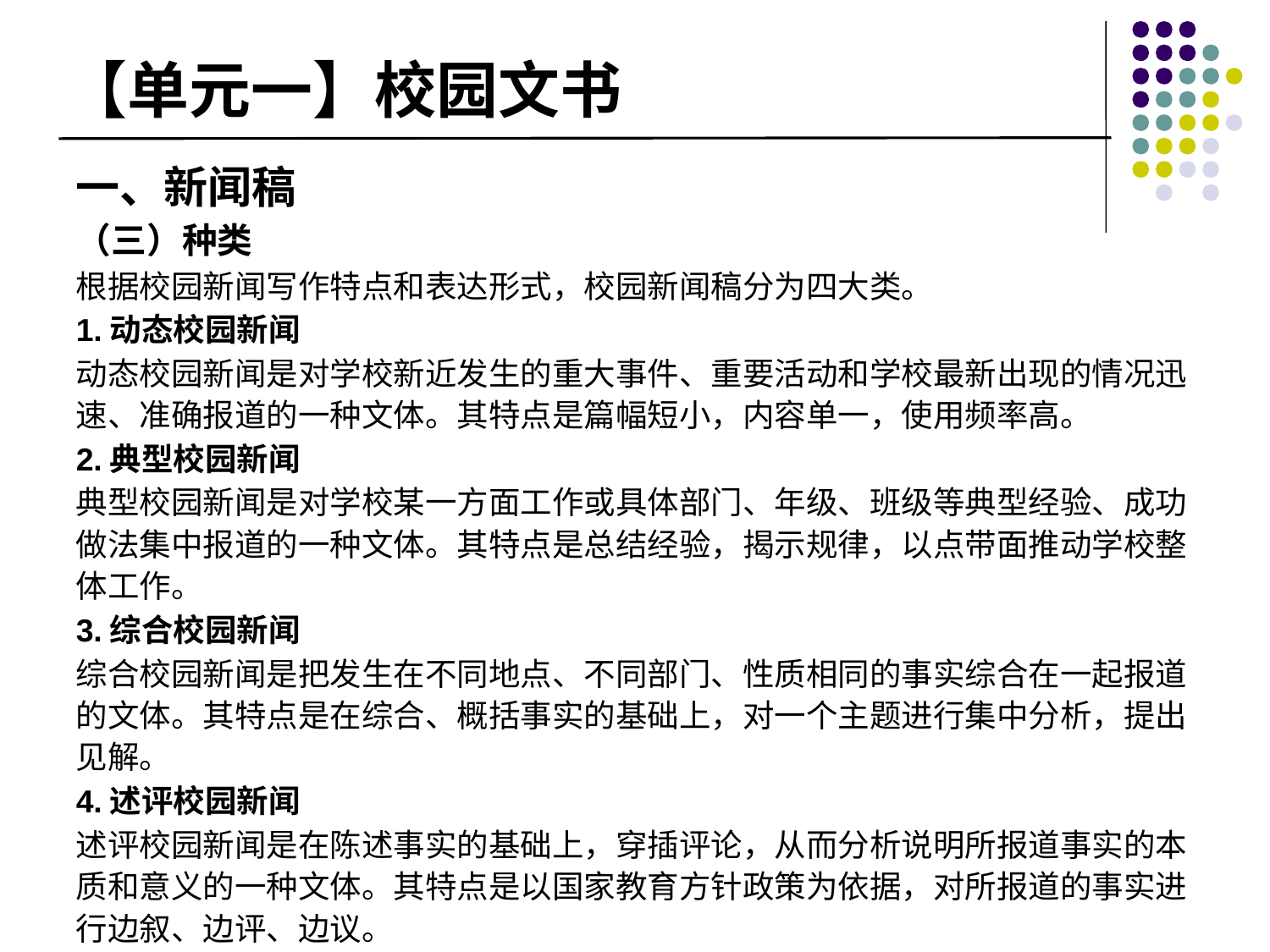

# 【单元一】校园文书
一、新闻稿
（三）种类
根据校园新闻写作特点和表达形式，校园新闻稿分为四大类。
1.动态校园新闻
动态校园新闻是对学校新近发生的重大事件、重要活动和学校最新出现的情况迅速、准确报道的一种文体。其特点是篇幅短小，内容单一，使用频率高。
2.典型校园新闻
典型校园新闻是对学校某一方面工作或具体部门、年级、班级等典型经验、成功做法集中报道的一种文体。其特点是总结经验，揭示规律，以点带面推动学校整体工作。
3.综合校园新闻
综合校园新闻是把发生在不同地点、不同部门、性质相同的事实综合在一起报道的文体。其特点是在综合、概括事实的基础上，对一个主题进行集中分析，提出见解。
4.述评校园新闻
述评校园新闻是在陈述事实的基础上，穿插评论，从而分析说明所报道事实的本质和意义的一种文体。其特点是以国家教育方针政策为依据，对所报道的事实进行边叙、边评、边议。